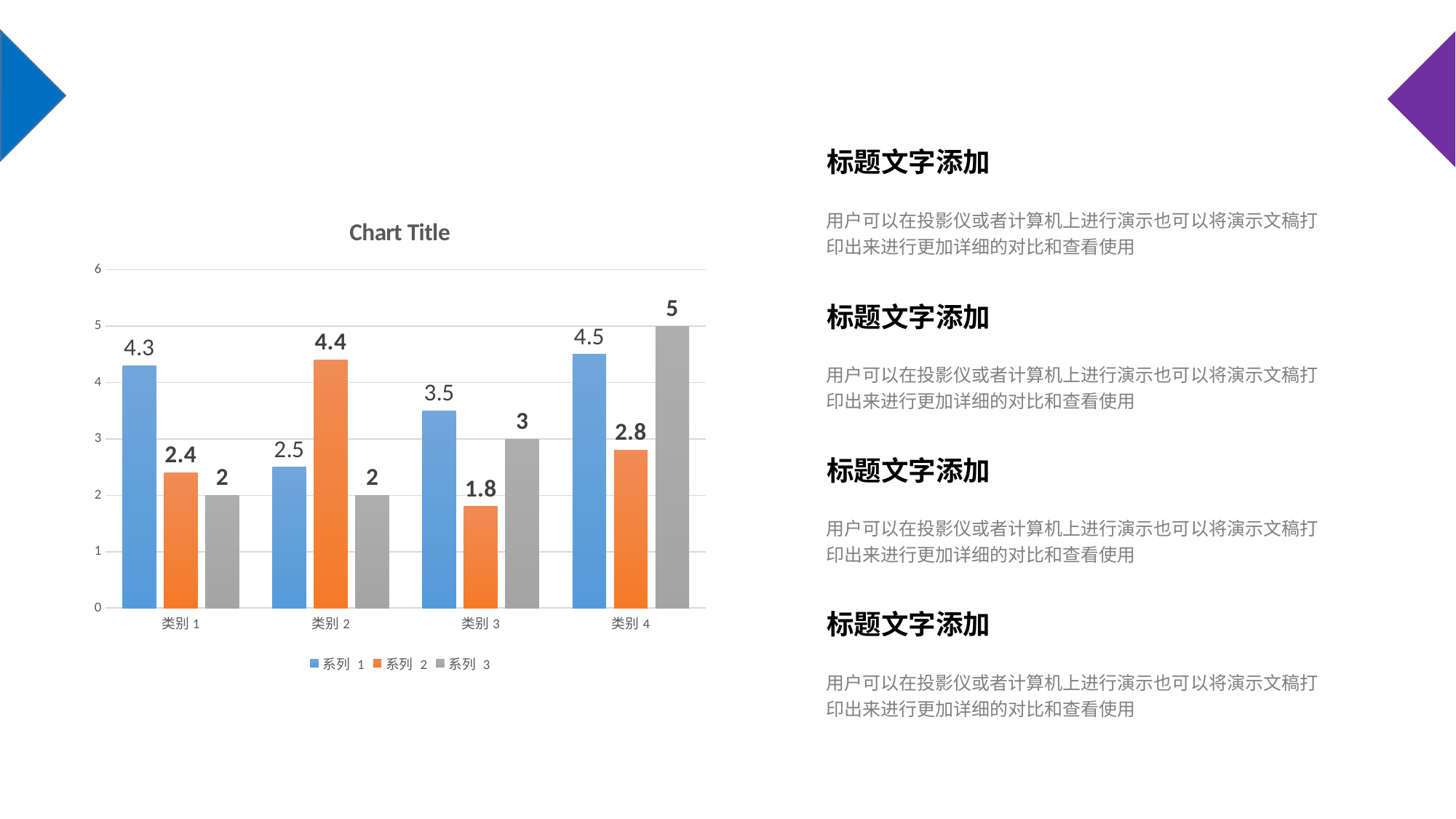

标题文字添加

### Chart:

| Category | 系列 1 | 系列 2 | 系列 3 |
|---|---|---|---|
| 类别1 | 4.3 | 2.4 | 2.0 |
| 类别2 | 2.5 | 4.4 | 2.0 |
| 类别3 | 3.5 | 1.8 | 3.0 |
| 类别4 | 4.5 | 2.8 | 5.0 |
用户可以在投影仪或者计算机上进行演示也可以将演示文稿打印出来进行更加详细的对比和查看使用
标题文字添加
用户可以在投影仪或者计算机上进行演示也可以将演示文稿打印出来进行更加详细的对比和查看使用
标题文字添加
用户可以在投影仪或者计算机上进行演示也可以将演示文稿打印出来进行更加详细的对比和查看使用
标题文字添加
用户可以在投影仪或者计算机上进行演示也可以将演示文稿打印出来进行更加详细的对比和查看使用